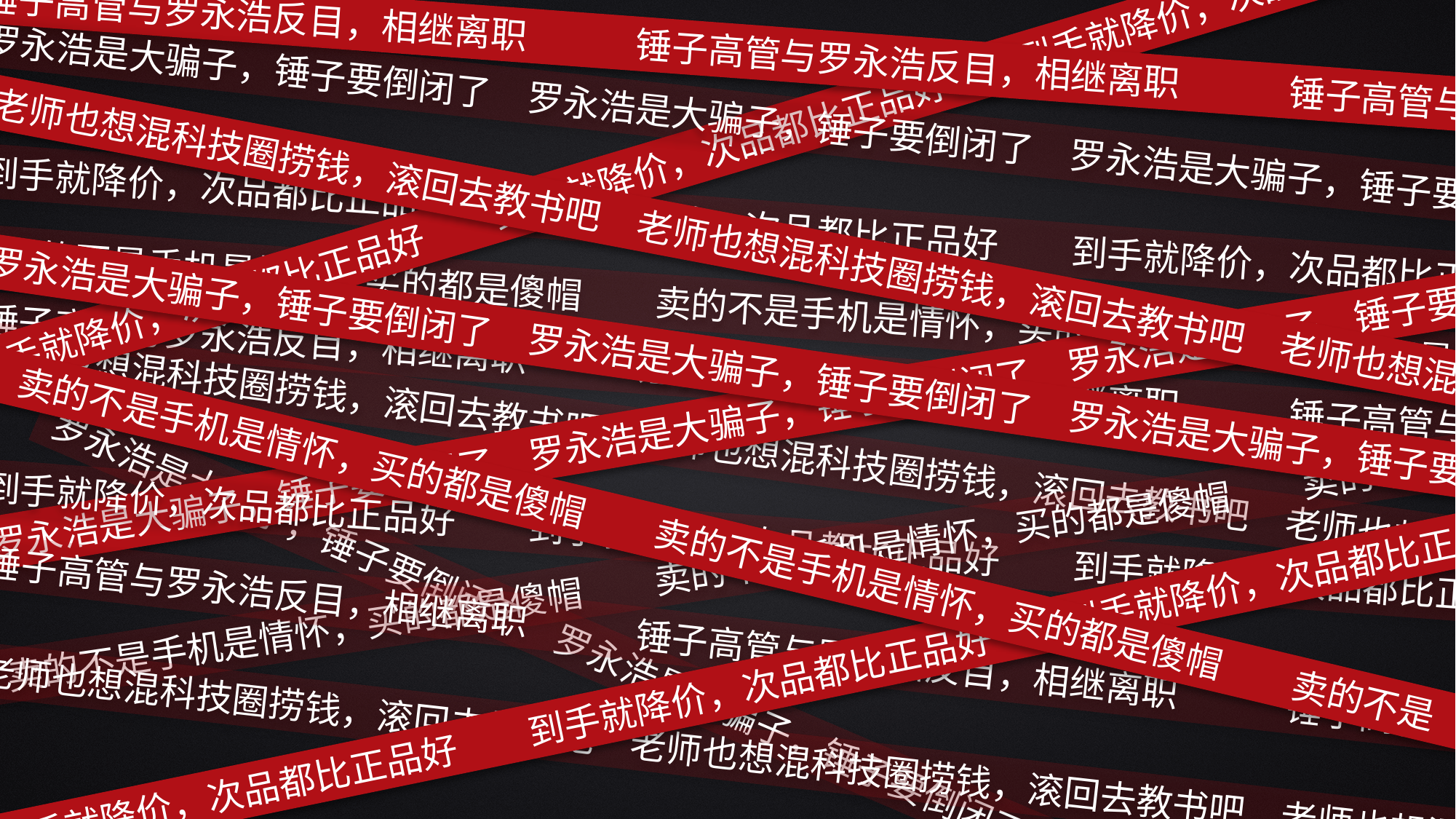

锤子高管与罗永浩反目，相继离职	锤子高管与罗永浩反目，相继离职	锤子高管与
罗永浩是大骗子，锤子要倒闭了	罗永浩是大骗子，锤子要倒闭了	罗永浩是大骗子，锤子要
到手就降价，次品都比正品好	到手就降价，次品都比正品好	到手就降价，次品都比正
到手就降价，次品都比正品好	到手就降价，次品都比正品好	到手就降价，次品都比正
老师也想混科技圈捞钱，滚回去教书吧	老师也想混科技圈捞钱，滚回去教书吧	老师也想混
卖的不是手机是情怀，买的都是傻帽	卖的不是手机是情怀，买的都是傻帽	卖的不是
罗永浩是大骗子，锤子要倒闭了	罗永浩是大骗子，锤子要倒闭了	罗永浩是大骗子，锤子要
锤子高管与罗永浩反目，相继离职	锤子高管与罗永浩反目，相继离职	锤子高管与
罗永浩是大骗子，锤子要倒闭了	罗永浩是大骗子，锤子要倒闭了	罗永浩是大骗子，锤子要
老师也想混科技圈捞钱，滚回去教书吧	老师也想混科技圈捞钱，滚回去教书吧	老师也想混
到手就降价，次品都比正品好	到手就降价，次品都比正品好	到手就降价，次品都比正
卖的不是手机是情怀，买的都是傻帽	卖的不是手机是情怀，买的都是傻帽	卖的不是
卖的不是手机是情怀，买的都是傻帽	卖的不是手机是情怀，买的都是傻帽	卖的不是
锤子高管与罗永浩反目，相继离职	锤子高管与罗永浩反目，相继离职	锤子高管与
到手就降价，次品都比正品好	到手就降价，次品都比正品好	到手就降价，次品都比正
罗永浩是大骗子，锤子要倒闭了	罗永浩是大骗子，锤子要倒闭了	罗永浩是大骗子，锤子要
老师也想混科技圈捞钱，滚回去教书吧	老师也想混科技圈捞钱，滚回去教书吧	老师也想混